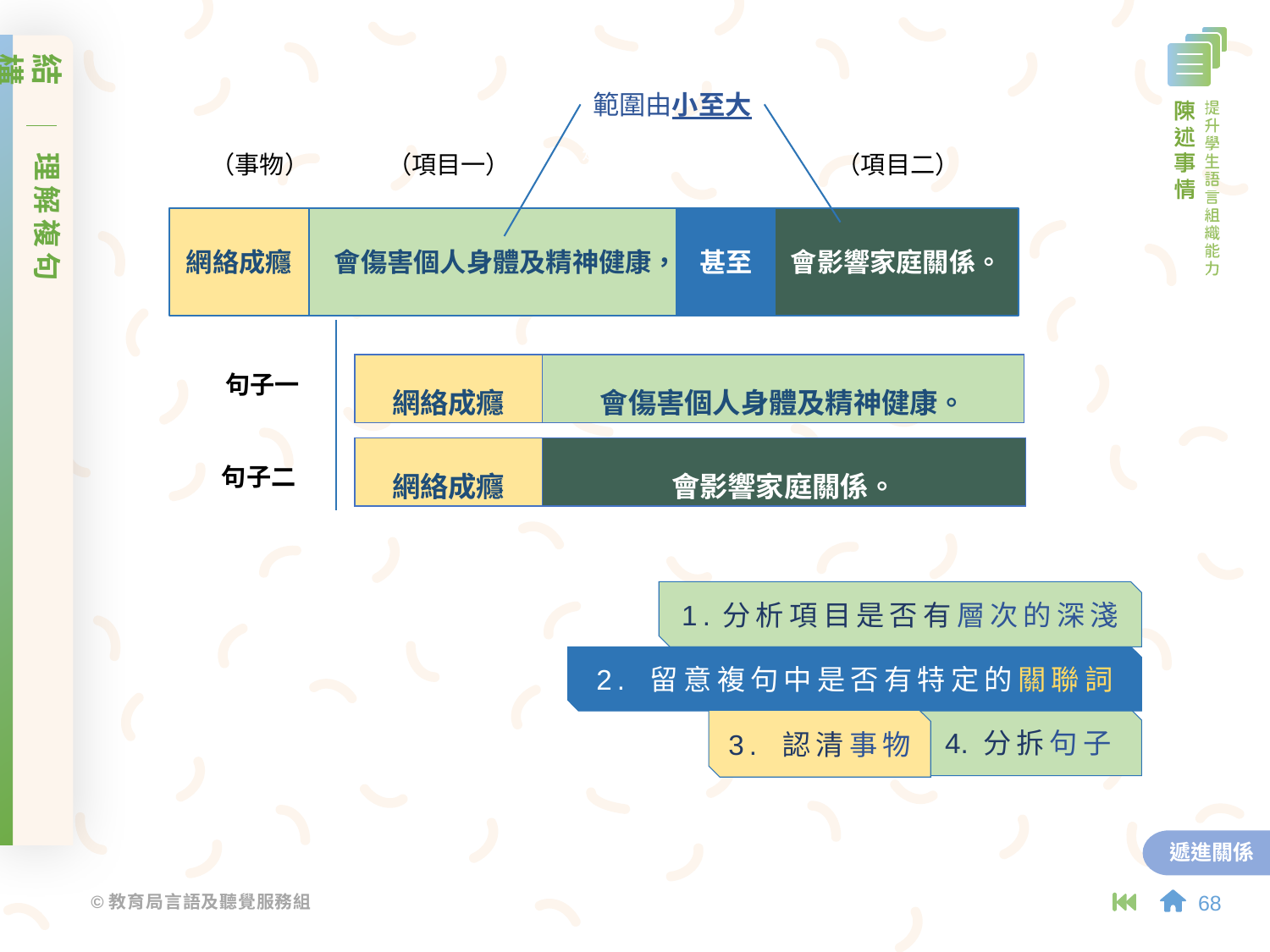

結構
理解複句
範圍由小至大
選擇一
（項目一）
（事物）
（項目二）

網絡成癮

會傷害個人身體及精神健康，

甚至

會影響家庭關係。

| 網絡成癮 | 會傷害個人身體及精神健康。 |
| --- | --- |
句子一
| 網絡成癮 | 會影響家庭關係。 |
| --- | --- |
句子二
1.分析項目是否有層次的深淺
2. 留意複句中是否有特定的關聯詞
4. 分拆句子
3. 認清事物

遞進關係
68